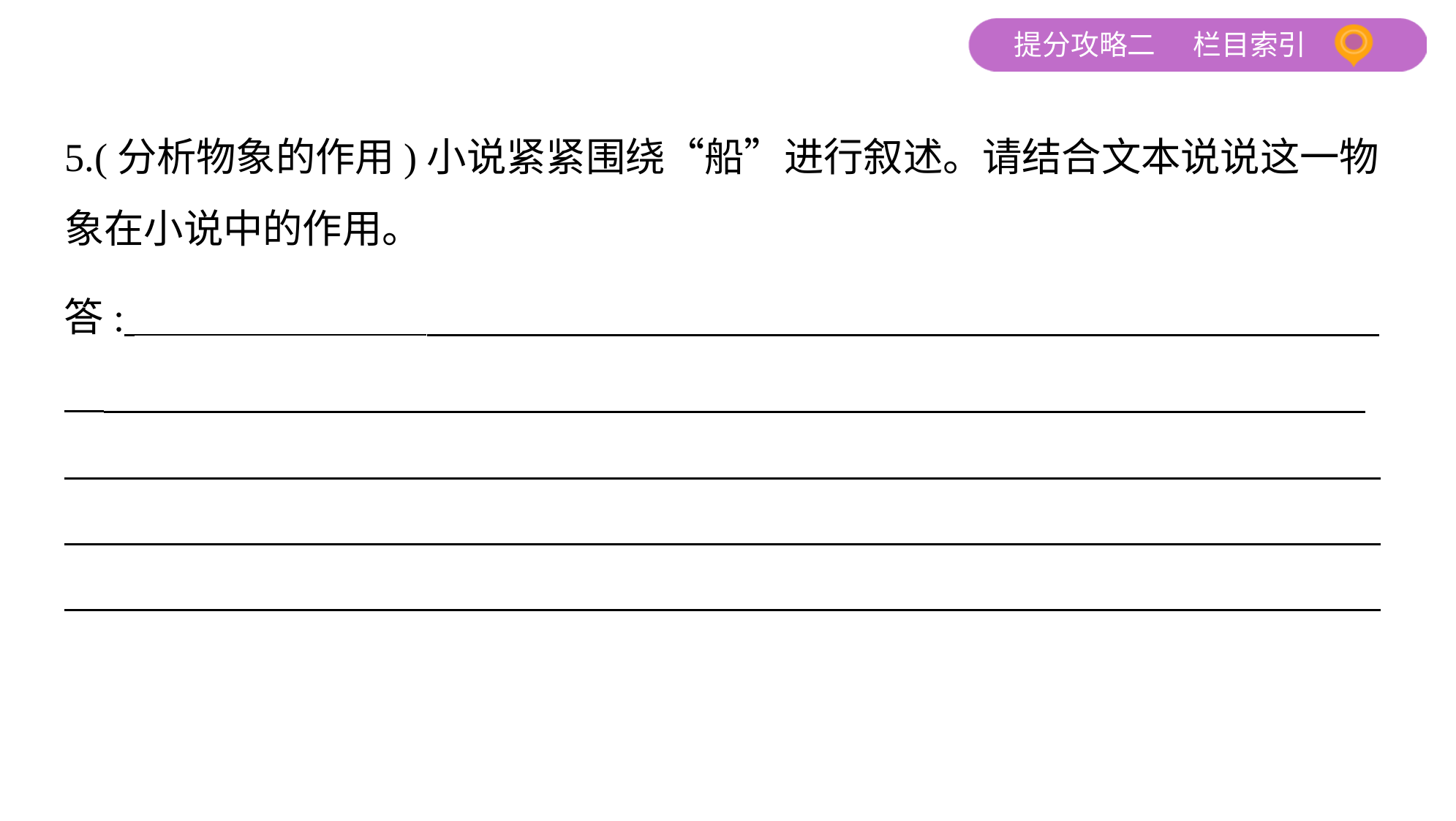

5.(分析物象的作用)小说紧紧围绕“船”进行叙述。请结合文本说说这一物
象在小说中的作用。
答: